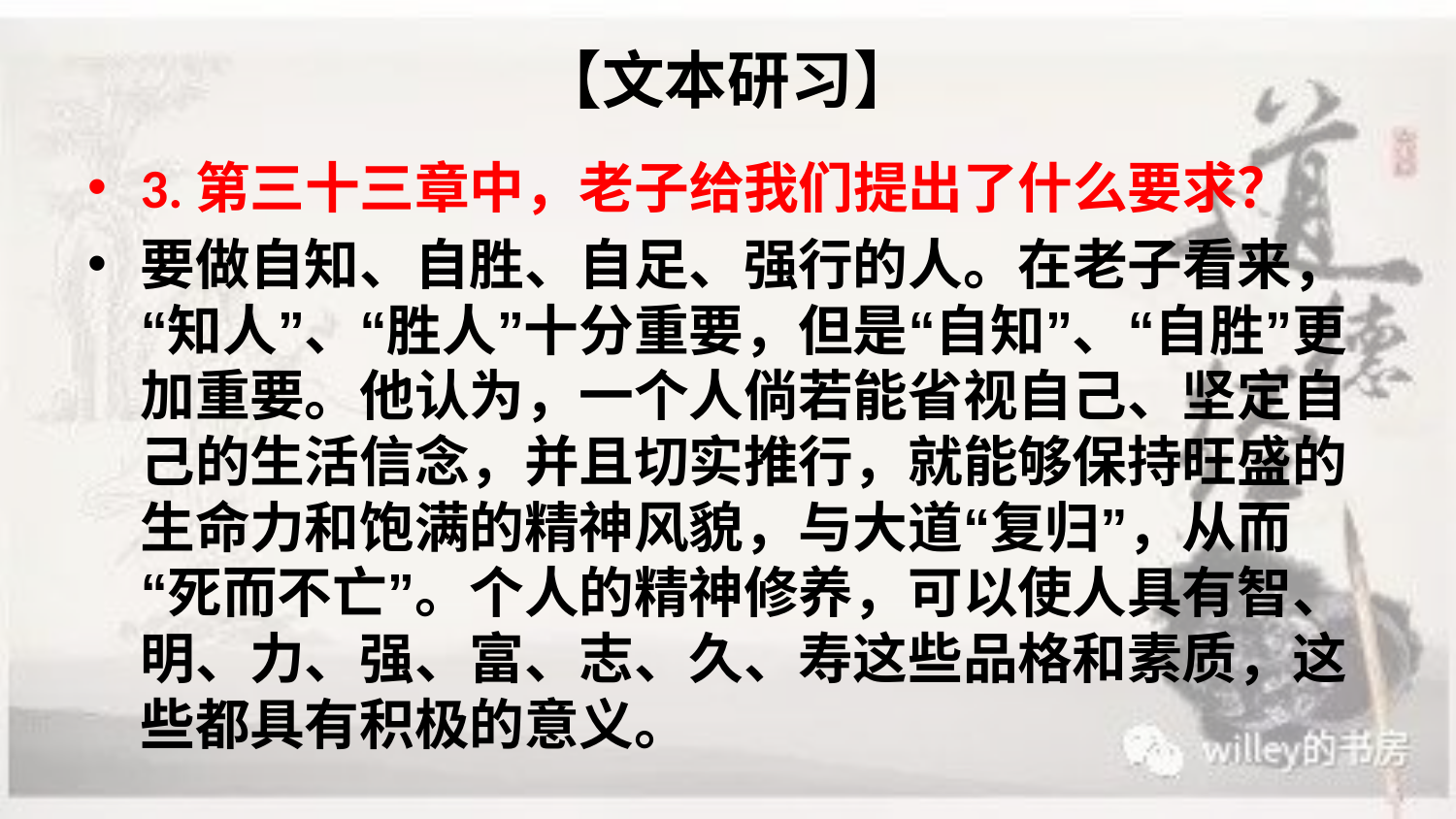

# 【文本研习】
3.第三十三章中，老子给我们提出了什么要求？
要做自知、自胜、自足、强行的人。在老子看来，“知人”、“胜人”十分重要，但是“自知”、“自胜”更加重要。他认为，一个人倘若能省视自己、坚定自己的生活信念，并且切实推行，就能够保持旺盛的生命力和饱满的精神风貌，与大道“复归”，从而“死而不亡”。个人的精神修养，可以使人具有智、明、力、强、富、志、久、寿这些品格和素质，这些都具有积极的意义。